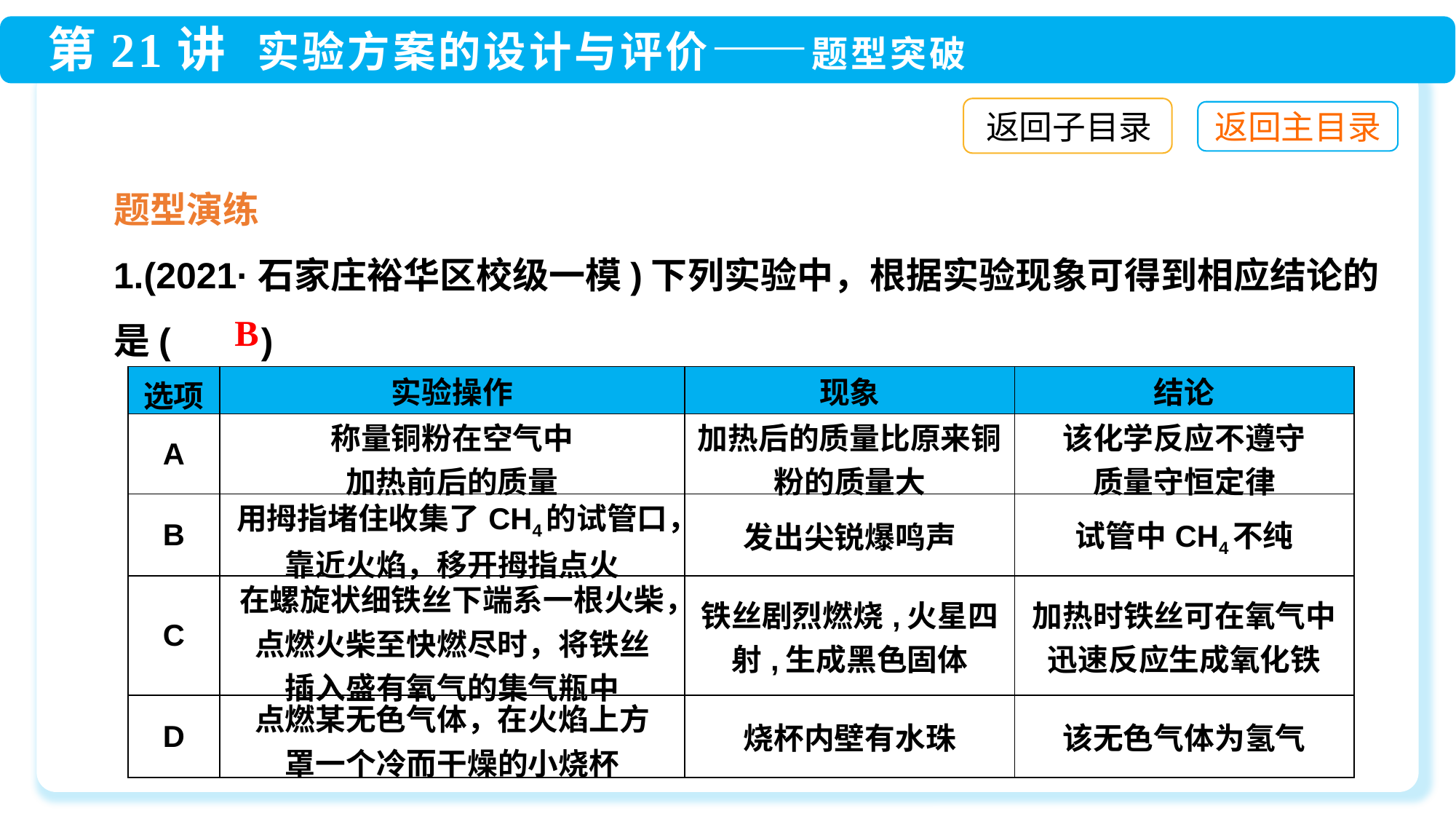

返回子目录
题型演练
1.(2021·石家庄裕华区校级一模)下列实验中，根据实验现象可得到相应结论的是(　　)
B
| 选项 | 实验操作 | 现象 | 结论 |
| --- | --- | --- | --- |
| A | 称量铜粉在空气中 加热前后的质量 | 加热后的质量比原来铜粉的质量大 | 该化学反应不遵守 质量守恒定律 |
| B | 用拇指堵住收集了CH4的试管口，靠近火焰，移开拇指点火 | 发出尖锐爆鸣声 | 试管中CH4不纯 |
| C | 在螺旋状细铁丝下端系一根火柴，点燃火柴至快燃尽时，将铁丝 插入盛有氧气的集气瓶中 | 铁丝剧烈燃烧,火星四射,生成黑色固体 | 加热时铁丝可在氧气中 迅速反应生成氧化铁 |
| D | 点燃某无色气体，在火焰上方 罩一个冷而干燥的小烧杯 | 烧杯内壁有水珠 | 该无色气体为氢气 |